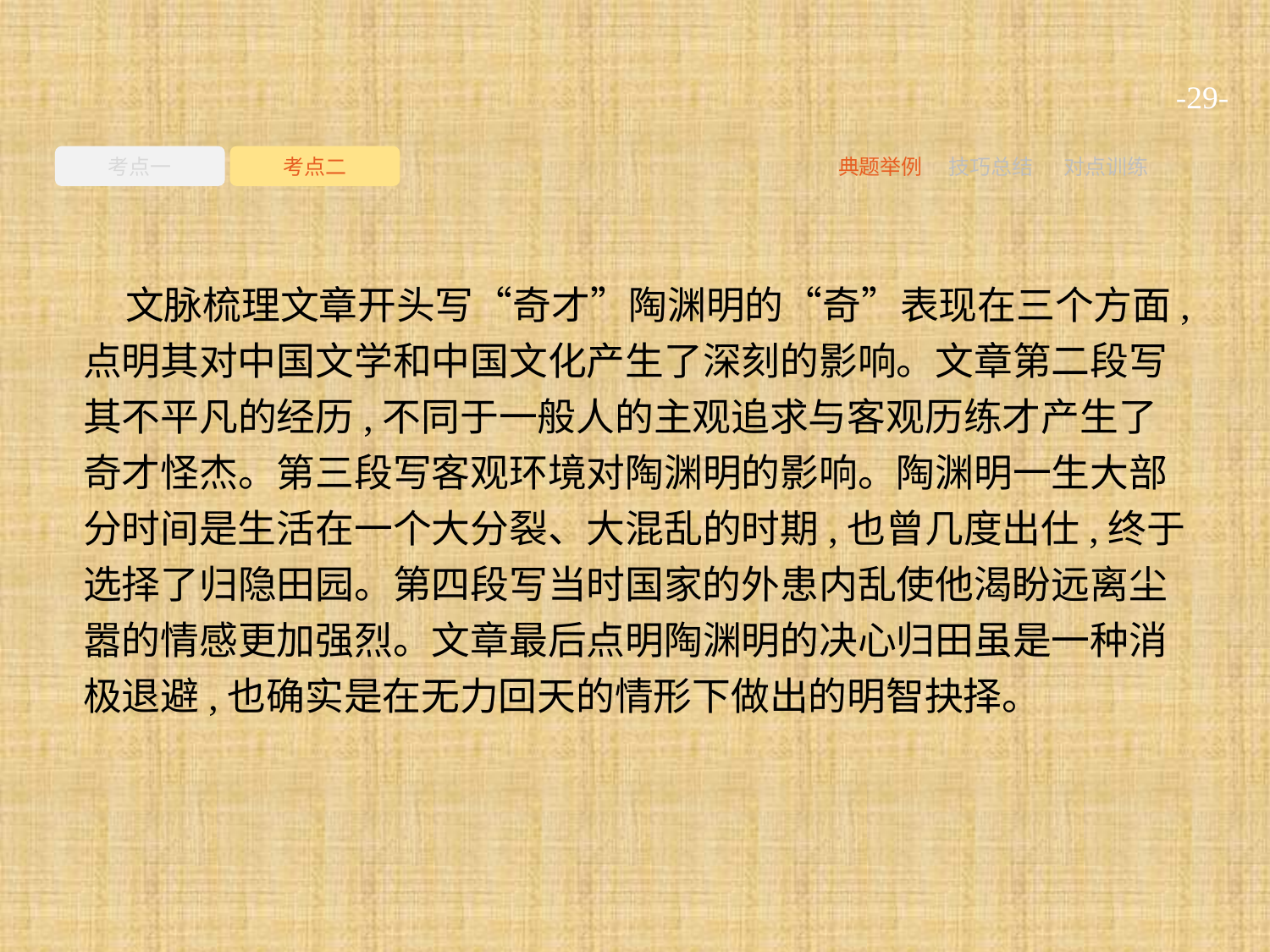

-29-
考点一
考点二
典题举例
技巧总结
对点训练
文脉梳理文章开头写“奇才”陶渊明的“奇”表现在三个方面,点明其对中国文学和中国文化产生了深刻的影响。文章第二段写其不平凡的经历,不同于一般人的主观追求与客观历练才产生了奇才怪杰。第三段写客观环境对陶渊明的影响。陶渊明一生大部分时间是生活在一个大分裂、大混乱的时期,也曾几度出仕,终于选择了归隐田园。第四段写当时国家的外患内乱使他渴盼远离尘嚣的情感更加强烈。文章最后点明陶渊明的决心归田虽是一种消极退避,也确实是在无力回天的情形下做出的明智抉择。